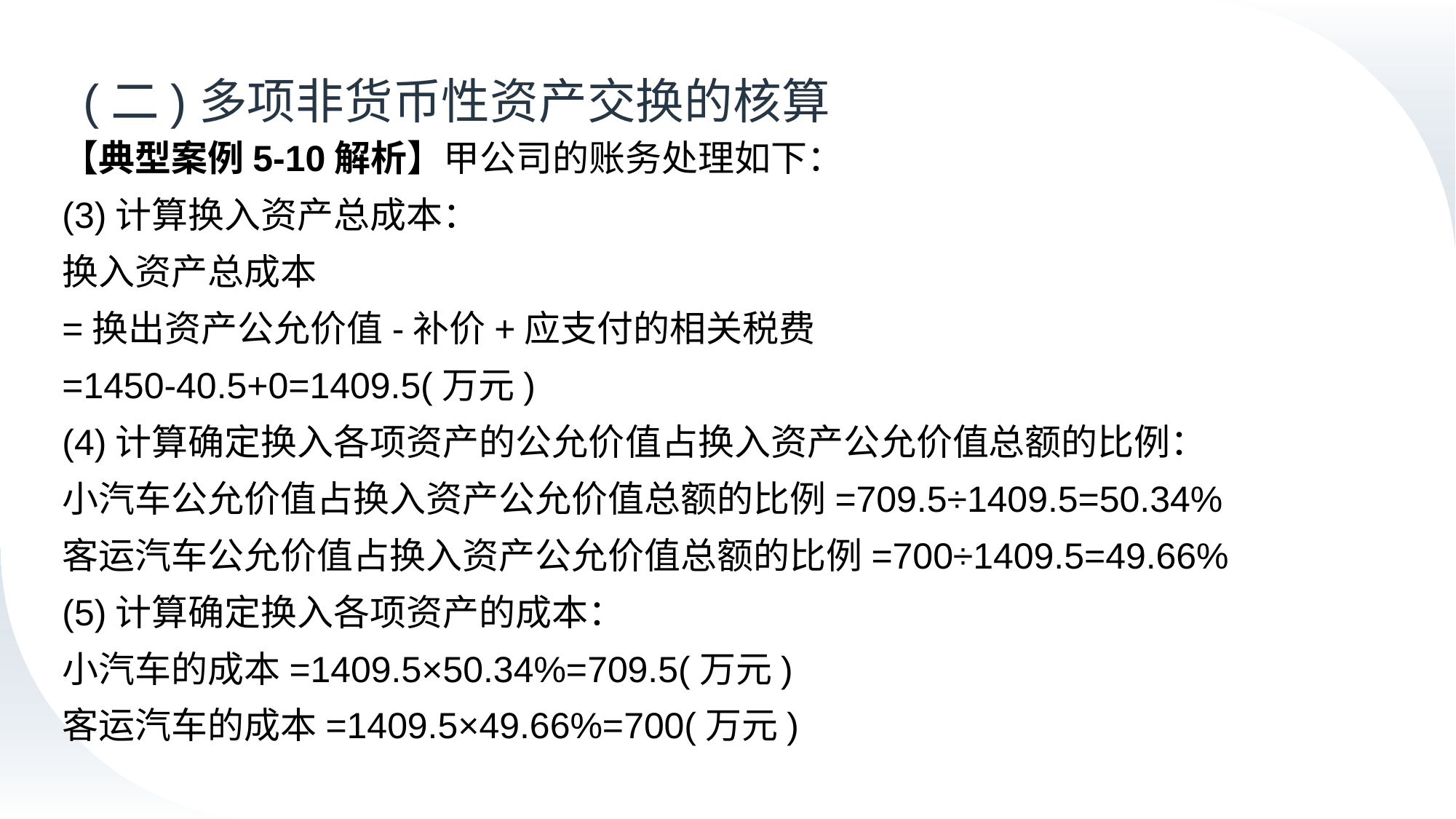

# (二)多项非货币性资产交换的核算
【典型案例5-10解析】甲公司的账务处理如下：
(3)计算换入资产总成本：
换入资产总成本
=换出资产公允价值-补价+应支付的相关税费
=1450-40.5+0=1409.5(万元)
(4)计算确定换入各项资产的公允价值占换入资产公允价值总额的比例：
小汽车公允价值占换入资产公允价值总额的比例=709.5÷1409.5=50.34%
客运汽车公允价值占换入资产公允价值总额的比例=700÷1409.5=49.66%
(5)计算确定换入各项资产的成本：
小汽车的成本=1409.5×50.34%=709.5(万元)
客运汽车的成本=1409.5×49.66%=700(万元)